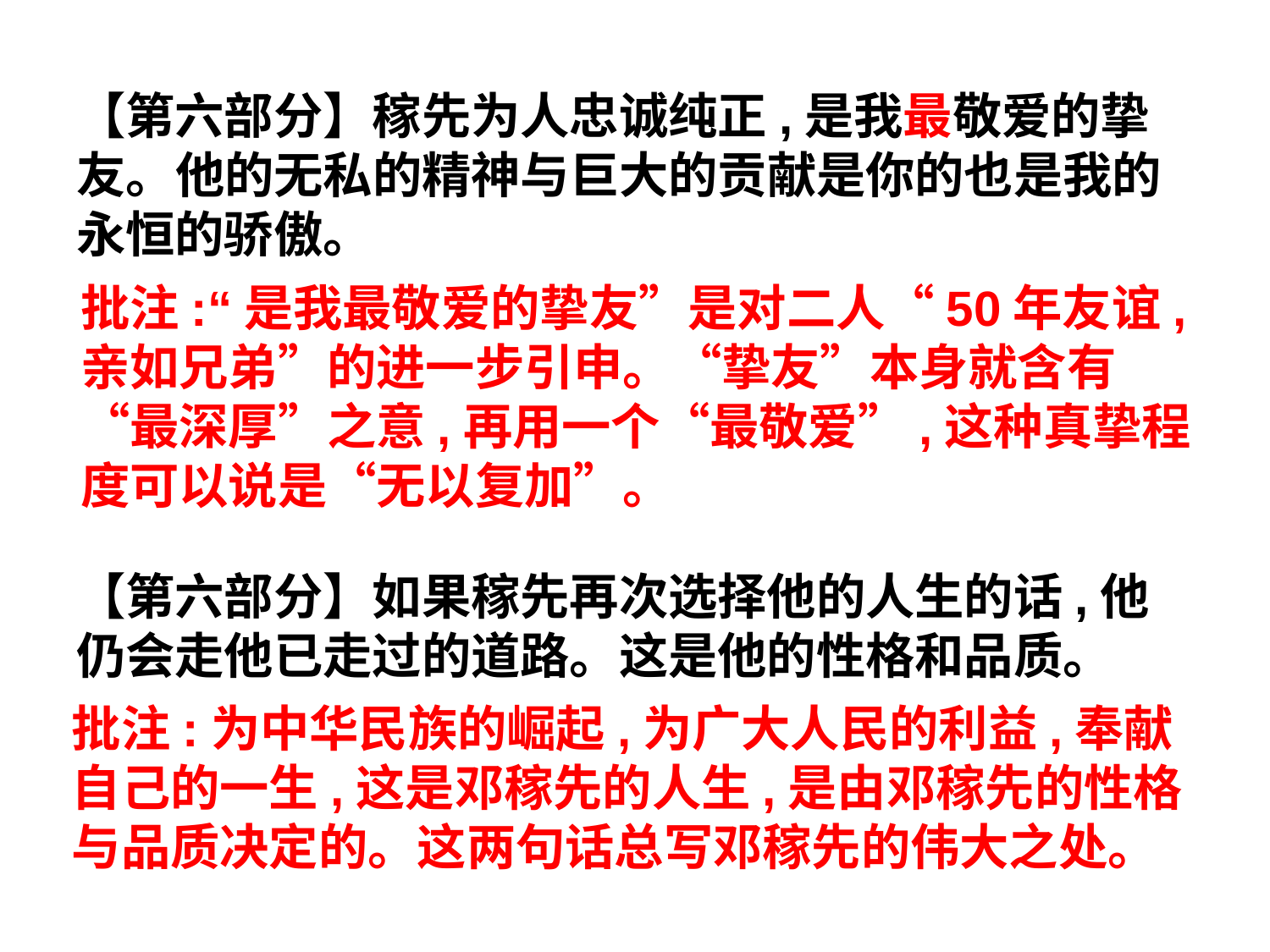

【第六部分】稼先为人忠诚纯正,是我最敬爱的挚友。他的无私的精神与巨大的贡献是你的也是我的永恒的骄傲。
批注:“是我最敬爱的挚友”是对二人“50年友谊,亲如兄弟”的进一步引申。“挚友”本身就含有“最深厚”之意,再用一个“最敬爱”,这种真挚程度可以说是“无以复加”。
【第六部分】如果稼先再次选择他的人生的话,他仍会走他已走过的道路。这是他的性格和品质。
批注:为中华民族的崛起,为广大人民的利益,奉献自己的一生,这是邓稼先的人生,是由邓稼先的性格与品质决定的。这两句话总写邓稼先的伟大之处。